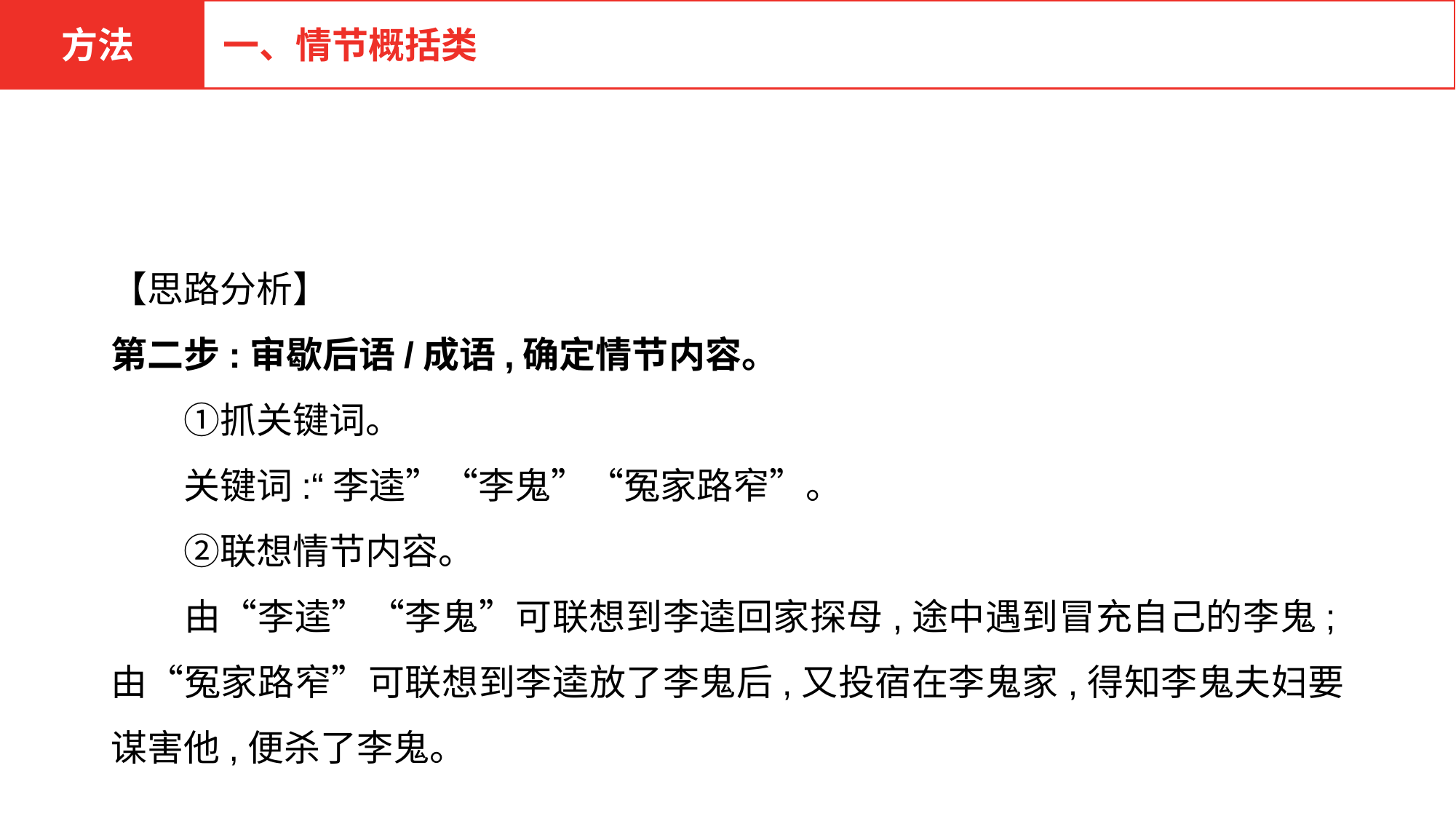

方法
一、情节概括类
【思路分析】
第二步:审歇后语/成语,确定情节内容。
　　①抓关键词。
　　关键词:“李逵”“李鬼”“冤家路窄”。
　　②联想情节内容。
　　由“李逵”“李鬼”可联想到李逵回家探母,途中遇到冒充自己的李鬼;由“冤家路窄”可联想到李逵放了李鬼后,又投宿在李鬼家,得知李鬼夫妇要谋害他,便杀了李鬼。